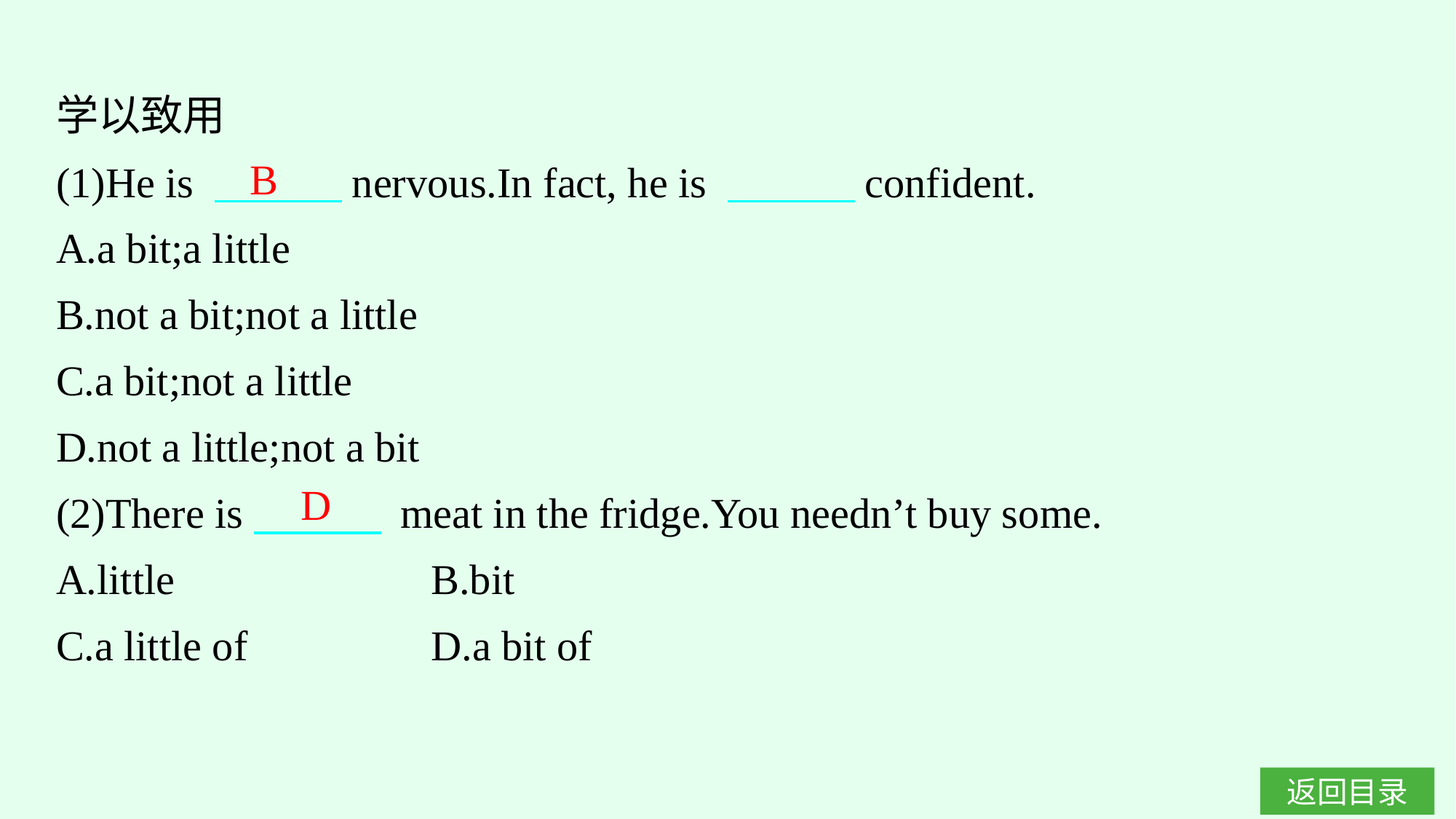

学以致用
(1)He is 　　　nervous.In fact, he is 　　　confident.
A.a bit;a little
B.not a bit;not a little
C.a bit;not a little
D.not a little;not a bit
(2)There is　　　 meat in the fridge.You needn’t buy some.
A.little　　　　　 	B.bit
C.a little of		D.a bit of
B
D